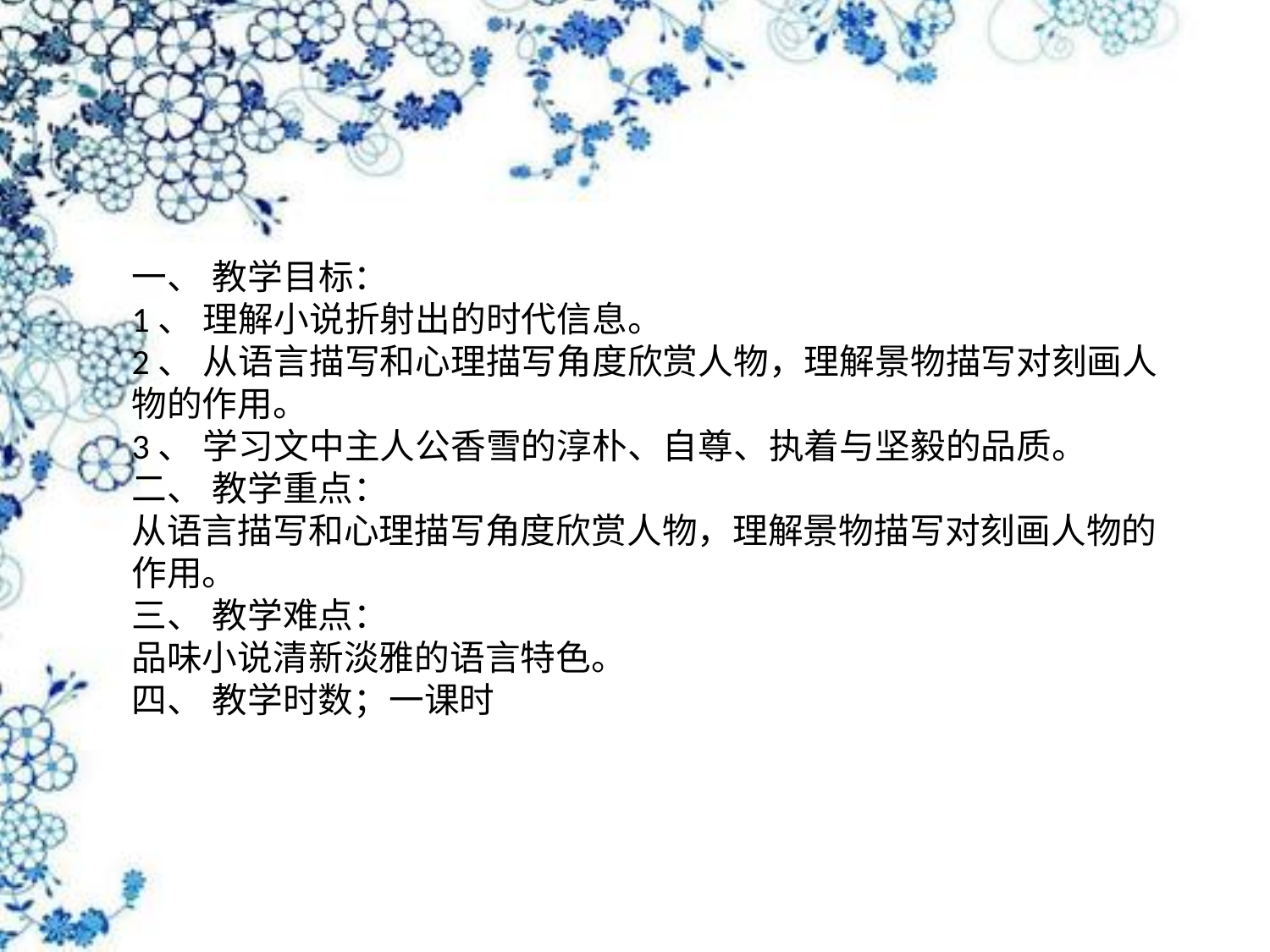

一、 教学目标： 
1、 理解小说折射出的时代信息。 
2、 从语言描写和心理描写角度欣赏人物，理解景物描写对刻画人物的作用。 
3、 学习文中主人公香雪的淳朴、自尊、执着与坚毅的品质。 
二、 教学重点： 
从语言描写和心理描写角度欣赏人物，理解景物描写对刻画人物的作用。 
三、 教学难点： 
品味小说清新淡雅的语言特色。 
四、 教学时数；一课时